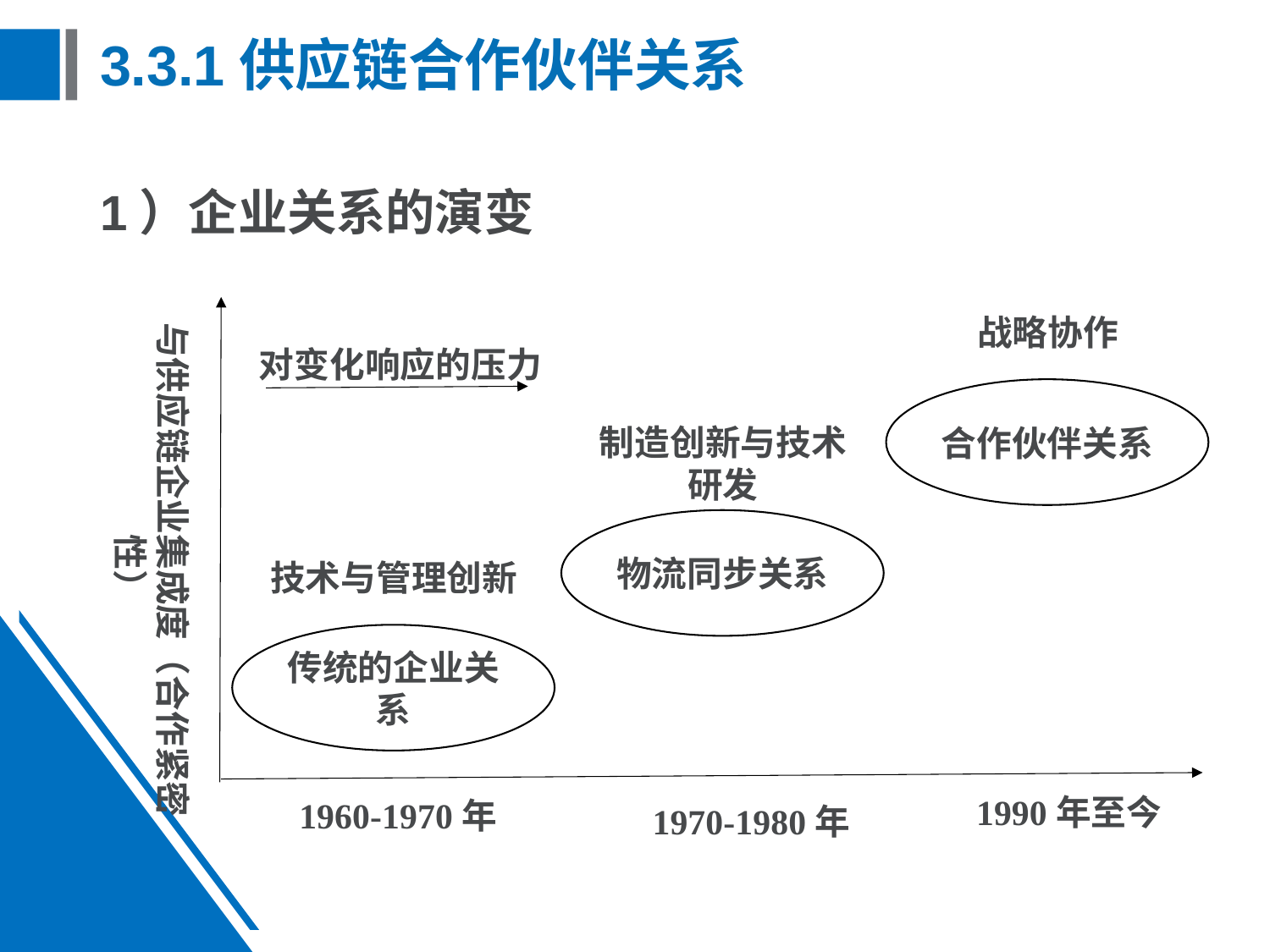

# 3.3.1供应链合作伙伴关系
1）企业关系的演变

战略协作
与供应链企业集成度（合作紧密性）
对变化响应的压力
合作伙伴关系
制造创新与技术研发
物流同步关系
技术与管理创新
传统的企业关系
1990年至今
1960-1970年
1970-1980年